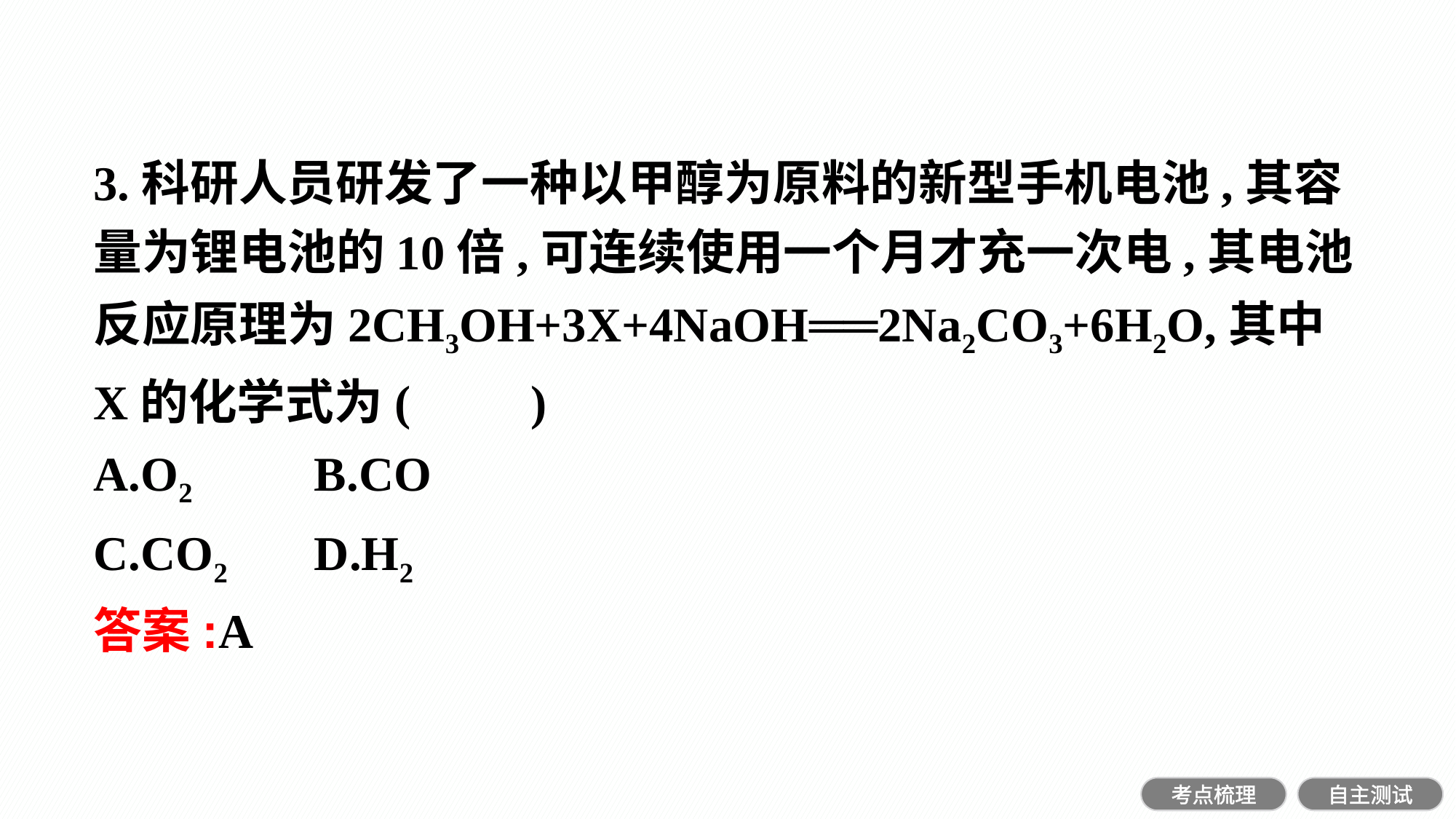

3.科研人员研发了一种以甲醇为原料的新型手机电池,其容量为锂电池的10倍,可连续使用一个月才充一次电,其电池反应原理为2CH3OH+3X+4NaOH══2Na2CO3+6H2O,其中X的化学式为(　　)
A.O2		B.CO
C.CO2	D.H2
答案:A